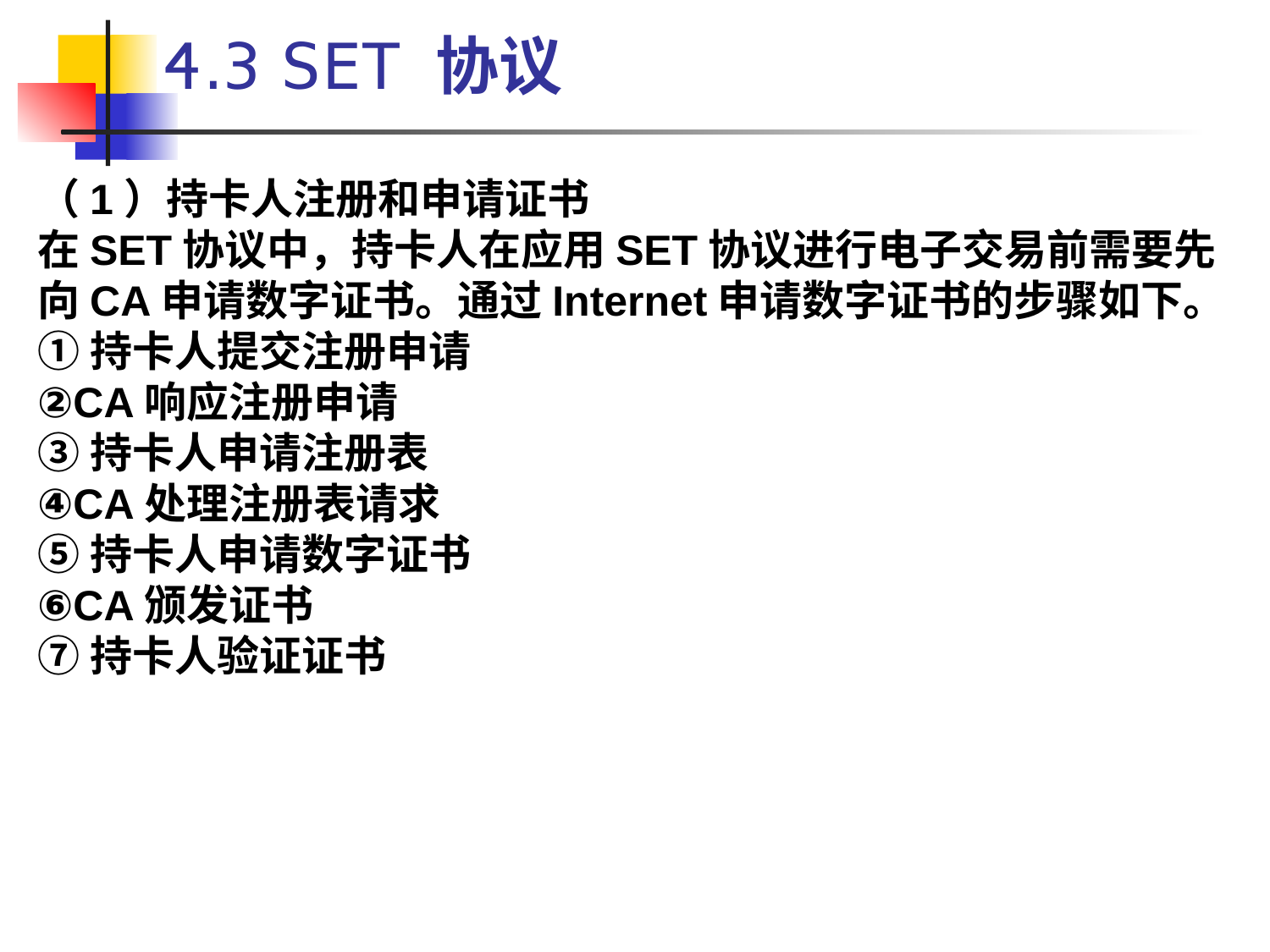

4.3 SET 协议
（1）持卡人注册和申请证书
在SET协议中，持卡人在应用SET协议进行电子交易前需要先向CA申请数字证书。通过Internet申请数字证书的步骤如下。
①持卡人提交注册申请
②CA响应注册申请
③持卡人申请注册表
④CA处理注册表请求
⑤持卡人申请数字证书
⑥CA颁发证书
⑦持卡人验证证书